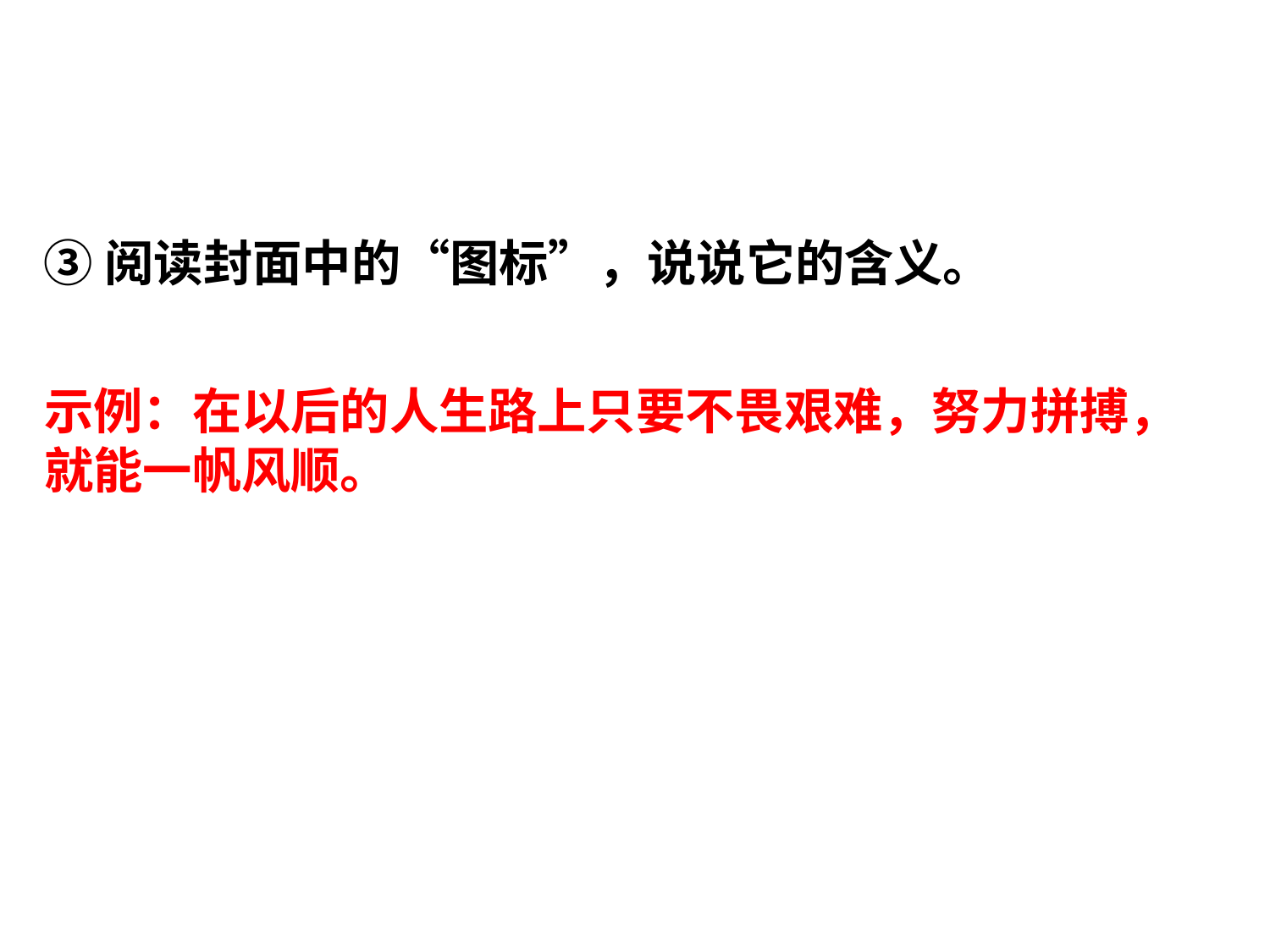

③阅读封面中的“图标”，说说它的含义。
示例：在以后的人生路上只要不畏艰难，努力拼搏，就能一帆风顺。